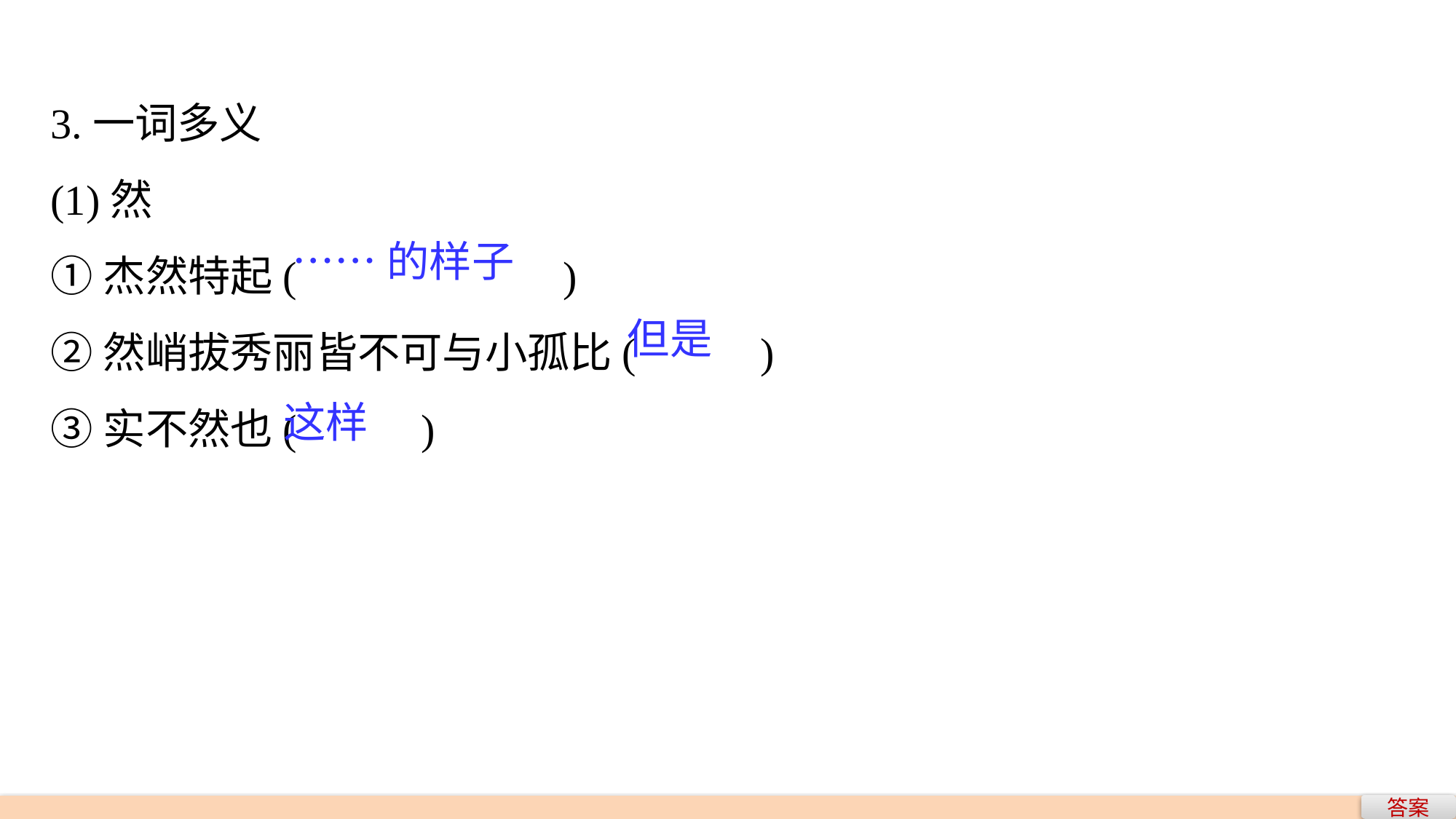

3.一词多义
(1)然
①杰然特起(　　　　        )
②然峭拔秀丽皆不可与小孤比(　　  )
③实不然也(　　  )
……的样子
但是
这样
答案